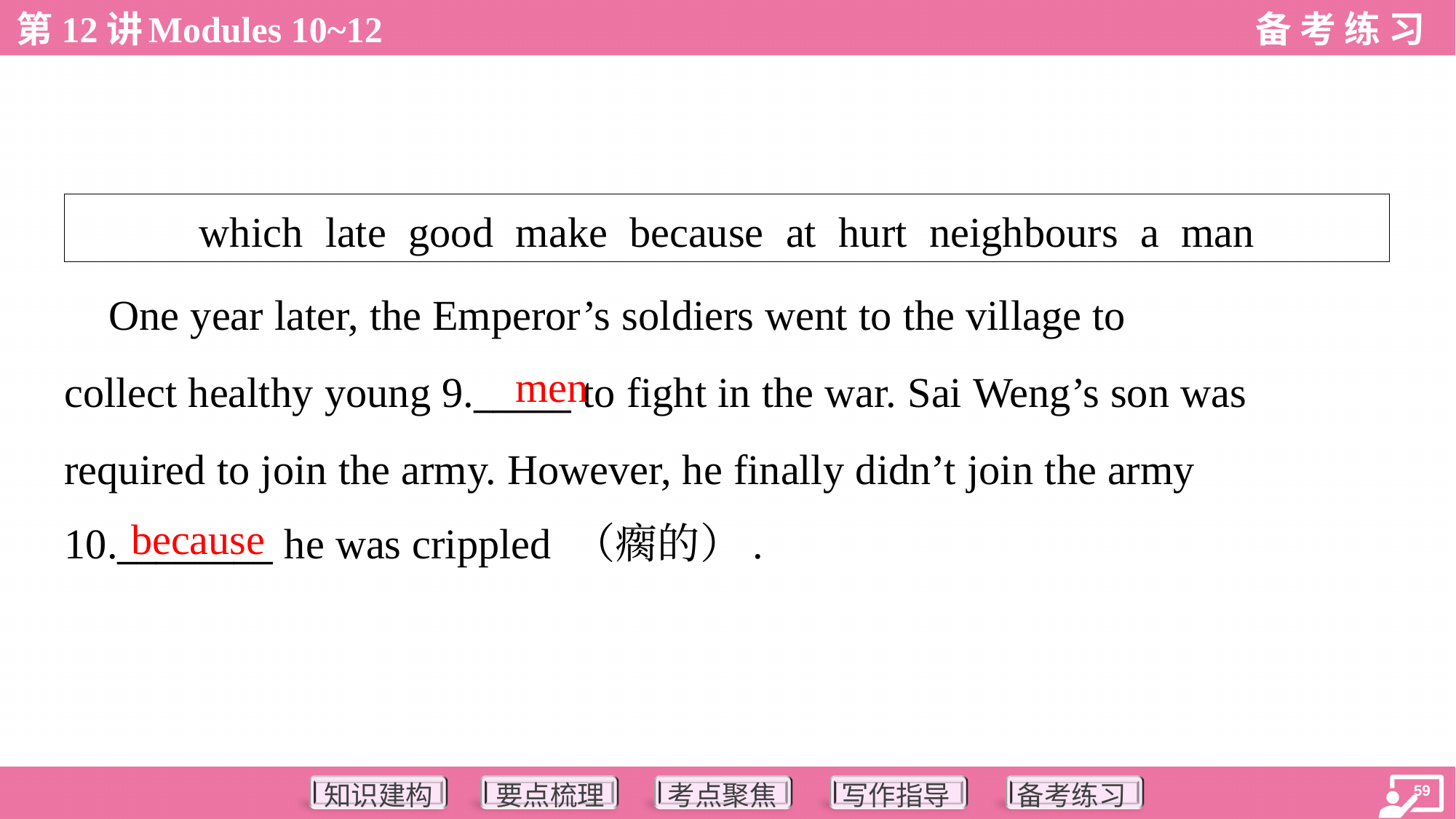

| which late good make because at hurt neighbours a man |
| --- |
    One year later, the Emperor’s soldiers went to the village to
collect healthy young 9._____ to fight in the war. Sai Weng’s son was
required to join the army. However, he finally didn’t join the army
10.________ he was crippled （瘸的）.
men
because